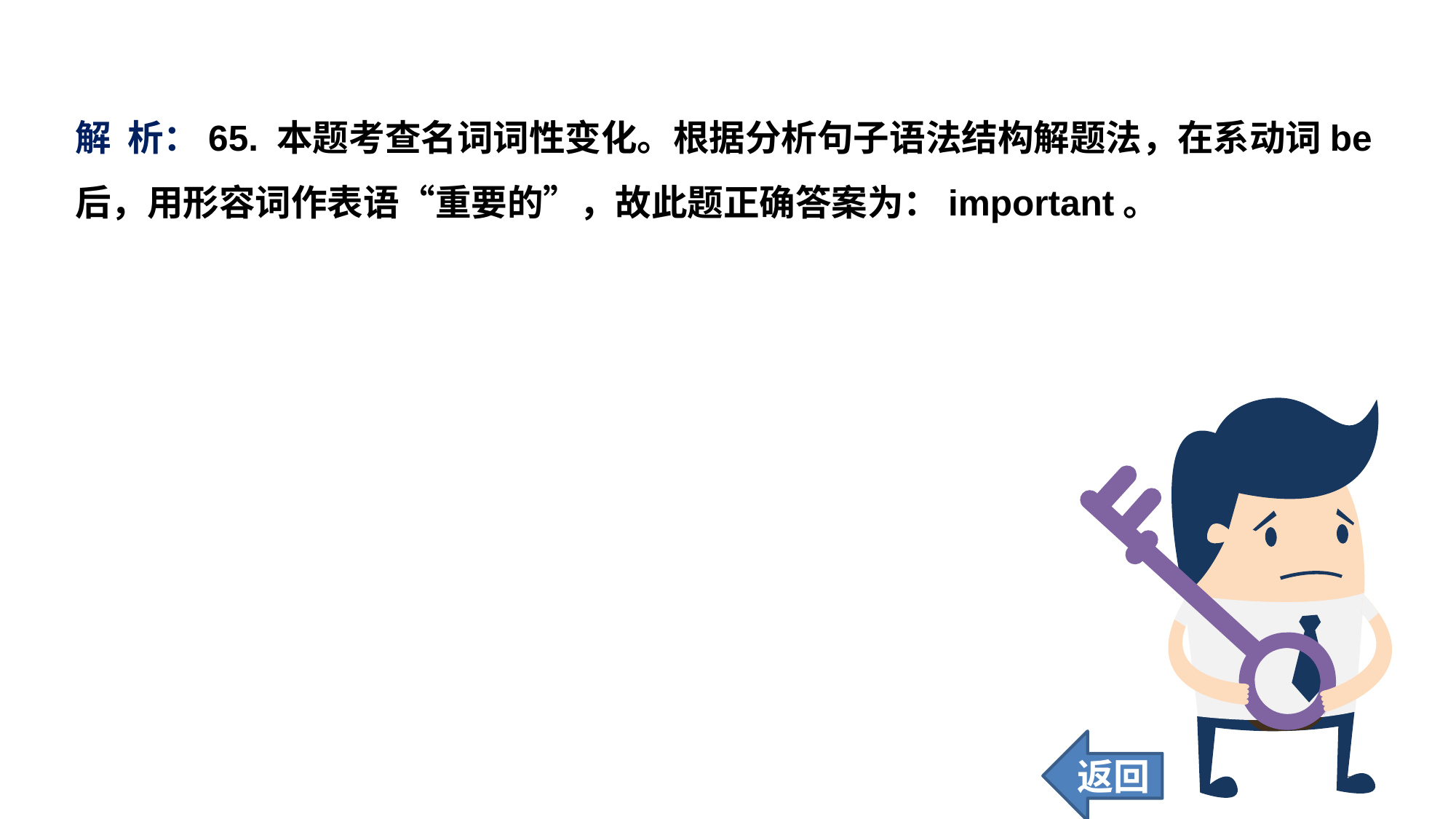

解  析：65. 本题考查名词词性变化。根据分析句子语法结构解题法，在系动词be后，用形容词作表语“重要的”，故此题正确答案为：important。

返回
278